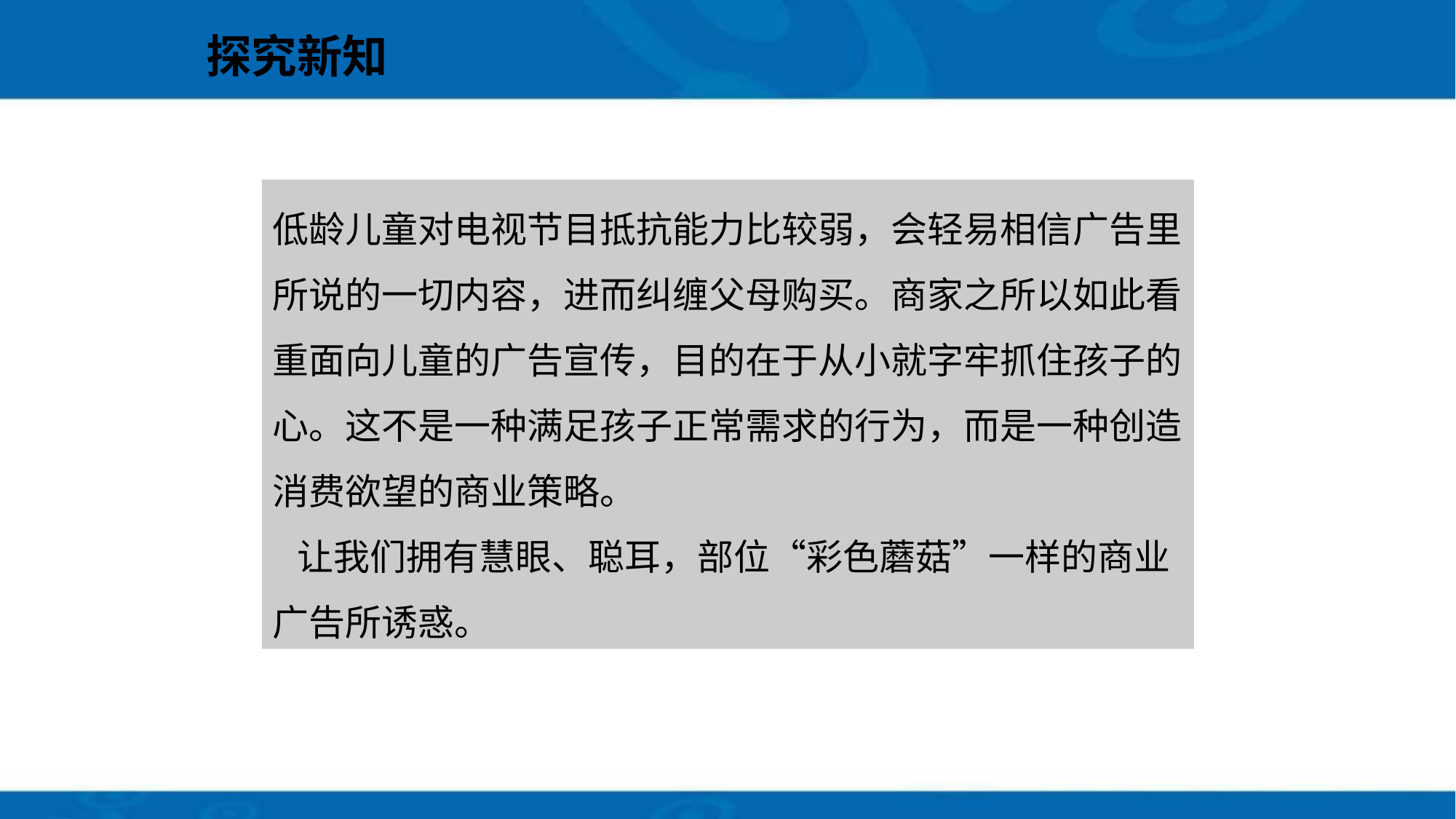

# 探究新知
低龄儿童对电视节目抵抗能力比较弱，会轻易相信广告里所说的一切内容，进而纠缠父母购买。商家之所以如此看重面向儿童的广告宣传，目的在于从小就字牢抓住孩子的心。这不是一种满足孩子正常需求的行为，而是一种创造消费欲望的商业策略。
  让我们拥有慧眼、聪耳，部位“彩色蘑菇”一样的商业广告所诱惑。